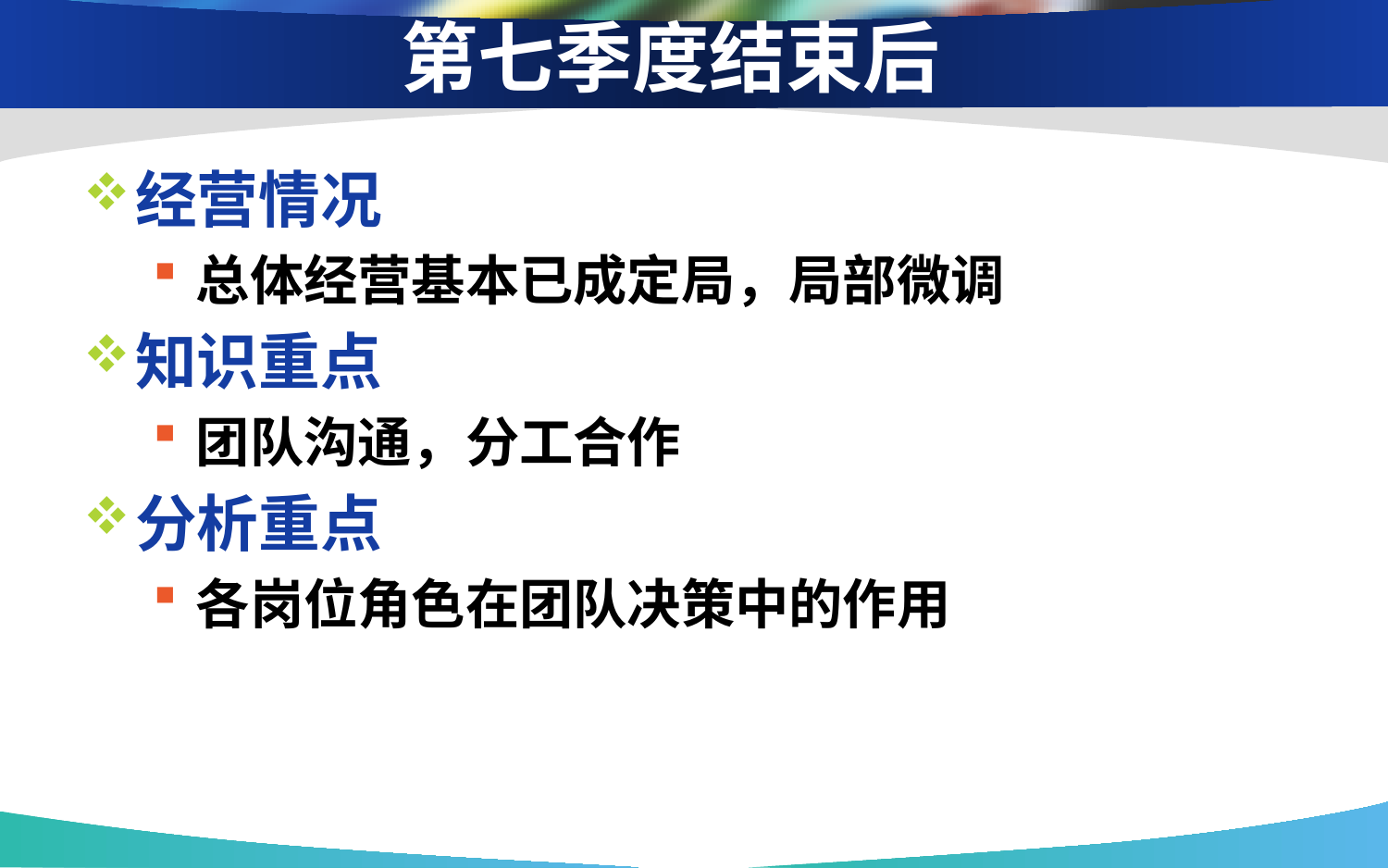

# 第七季度结束后
经营情况
总体经营基本已成定局，局部微调
知识重点
团队沟通，分工合作
分析重点
各岗位角色在团队决策中的作用